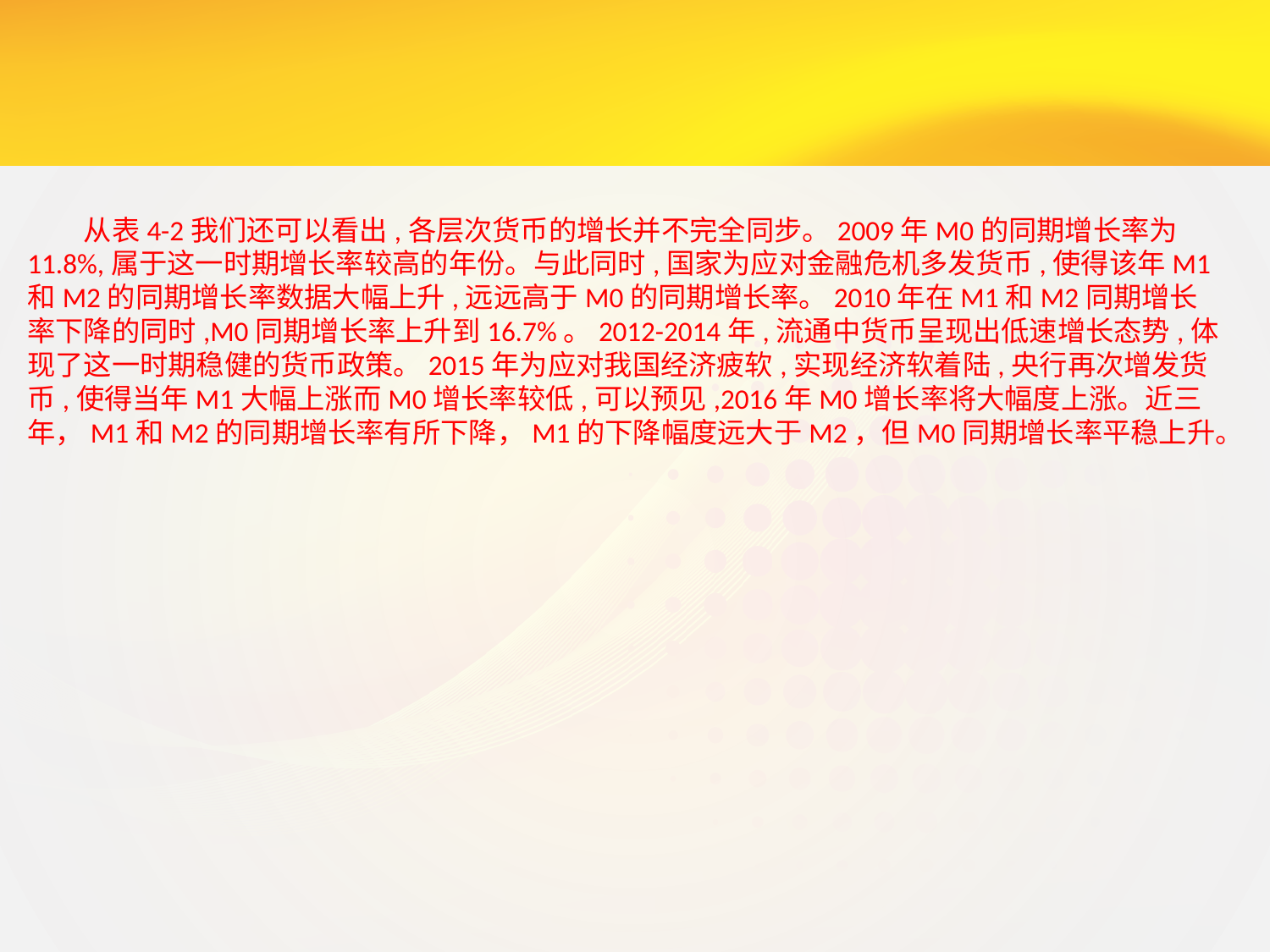

从表4-2我们还可以看出,各层次货币的增长并不完全同步。2009年M0的同期增长率为11.8%,属于这一时期增长率较高的年份。与此同时,国家为应对金融危机多发货币,使得该年M1和M2的同期增长率数据大幅上升,远远高于M0的同期增长率。2010年在M1和M2同期增长率下降的同时,M0同期增长率上升到16.7%。2012-2014年,流通中货币呈现出低速增长态势,体现了这一时期稳健的货币政策。2015年为应对我国经济疲软,实现经济软着陆,央行再次增发货币,使得当年M1大幅上涨而M0增长率较低,可以预见,2016年M0增长率将大幅度上涨。近三年，M1和M2的同期增长率有所下降，M1的下降幅度远大于M2，但M0同期增长率平稳上升。